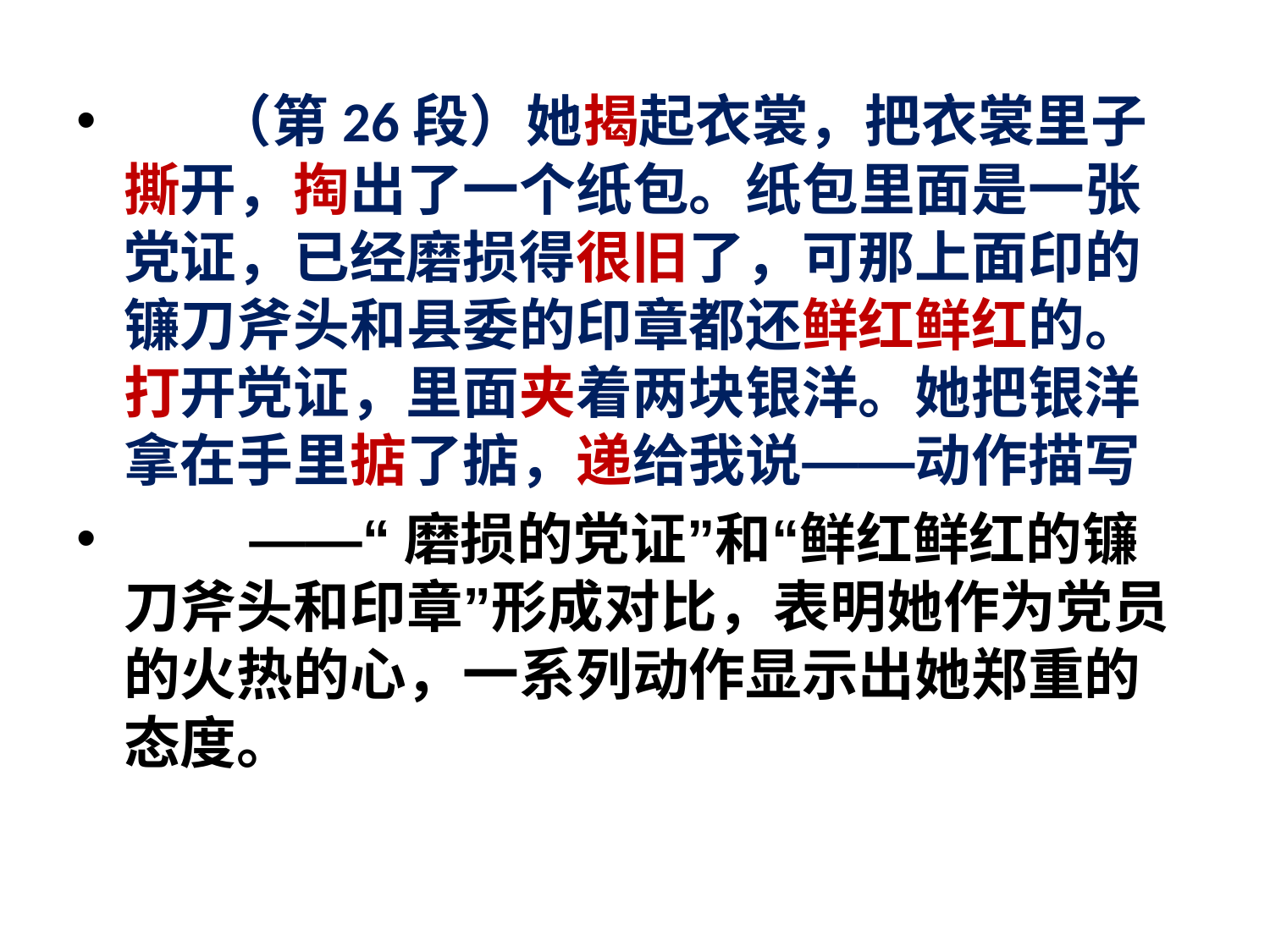

（第26段）她揭起衣裳，把衣裳里子撕开，掏出了一个纸包。纸包里面是一张党证，已经磨损得很旧了，可那上面印的镰刀斧头和县委的印章都还鲜红鲜红的。打开党证，里面夹着两块银洋。她把银洋拿在手里掂了掂，递给我说——动作描写
        ——“磨损的党证”和“鲜红鲜红的镰刀斧头和印章”形成对比，表明她作为党员的火热的心，一系列动作显示出她郑重的态度。